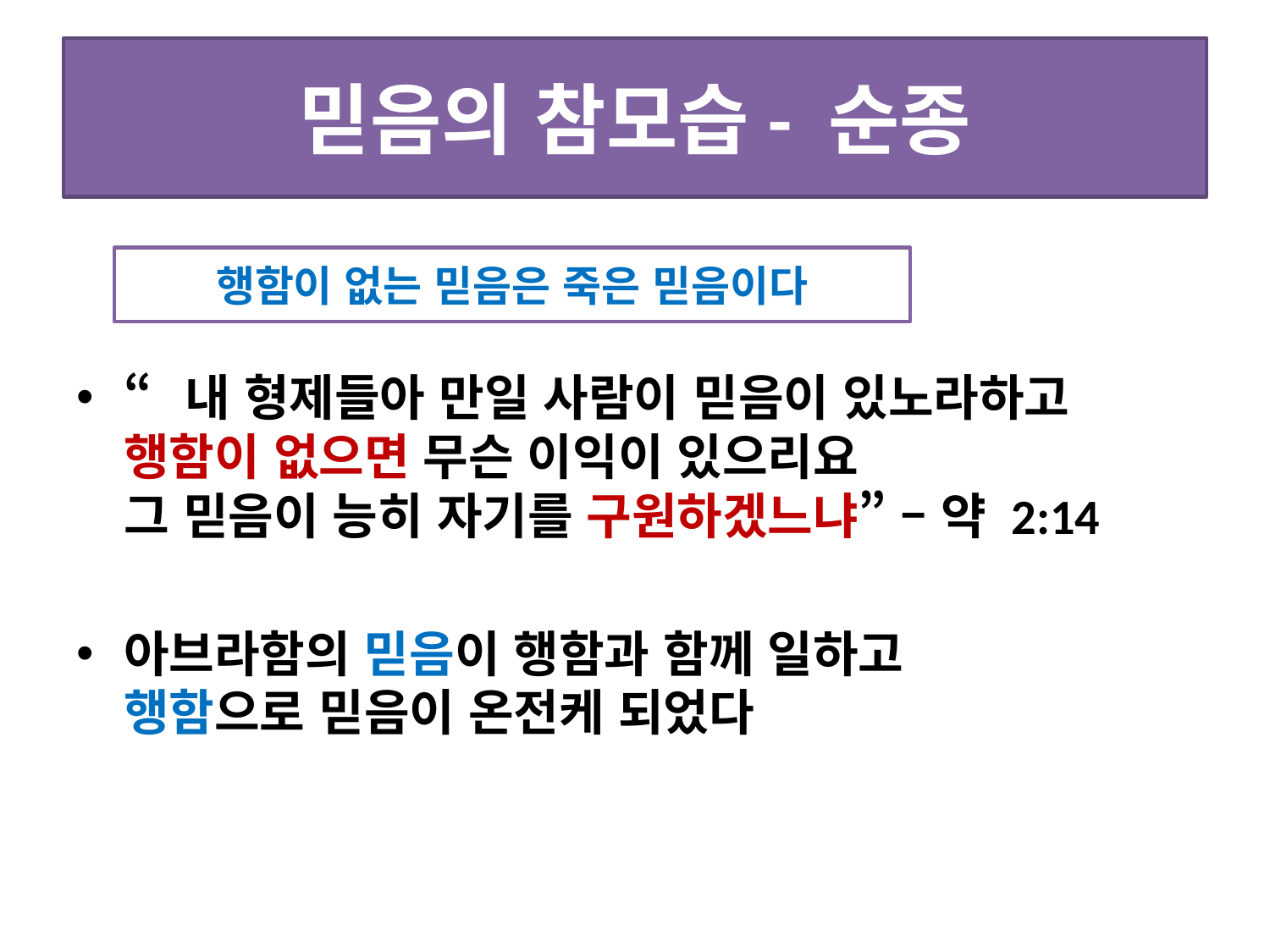

# 믿음의 참모습- 순종

“내 형제들아 만일 사람이 믿음이 있노라하고 행함이 없으면 무슨 이익이 있으리요
그 믿음이 능히 자기를 구원하겠느냐” – 약 2:14

아브라함의 믿음이 행함과 함께 일하고
행함으로 믿음이 온전케 되었다

행함이 없는 믿음은 죽은 믿음이다